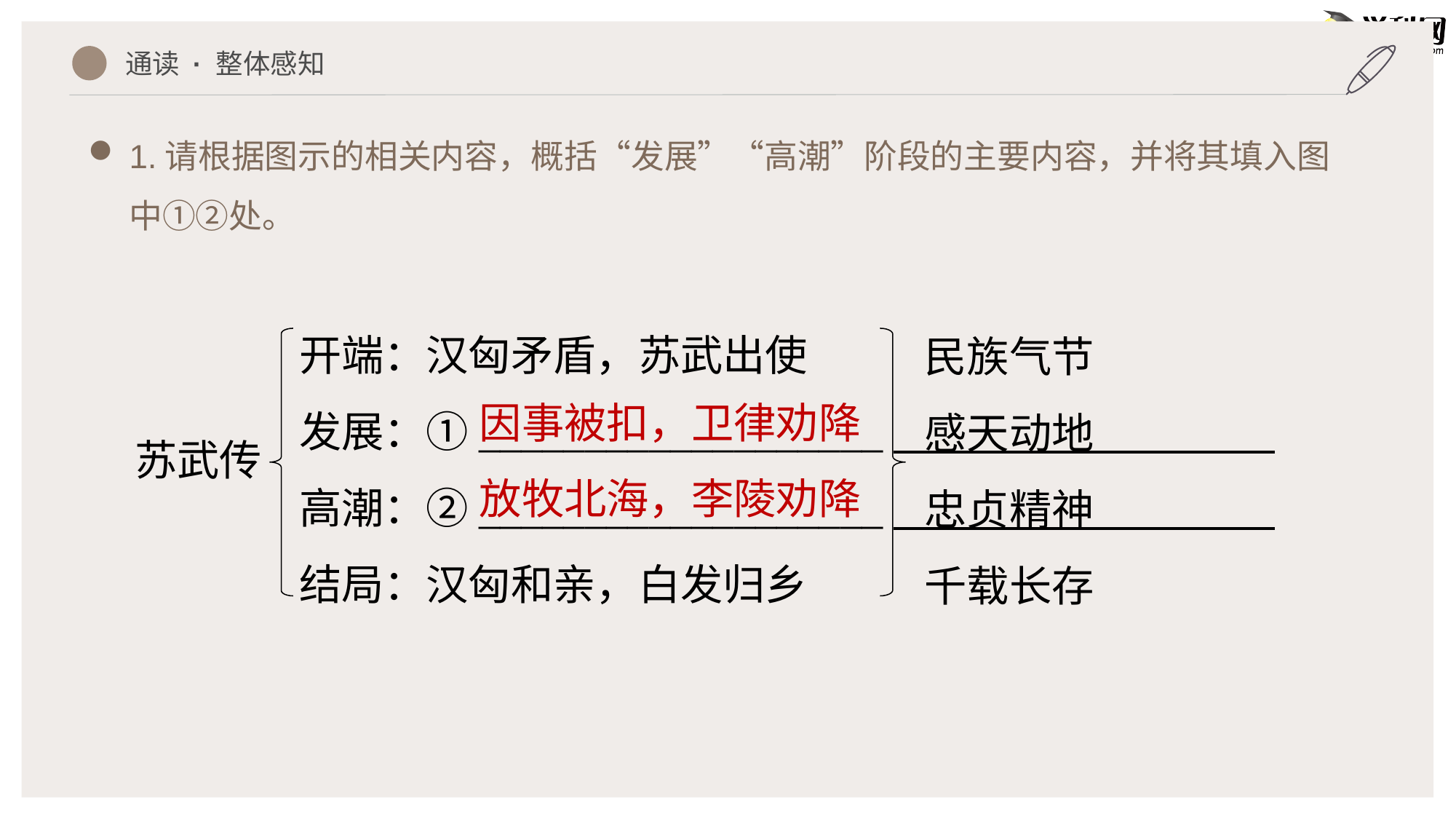

1.请根据图示的相关内容，概括“发展”“高潮”阶段的主要内容，并将其填入图中①②处。
通读 · 整体感知

开端：汉匈矛盾，苏武出使
发展：①___________________
高潮：②___________________
结局：汉匈和亲，白发归乡
民族气节
感天动地
忠贞精神
千载长存

因事被扣，卫律劝降
苏武传
放牧北海，李陵劝降